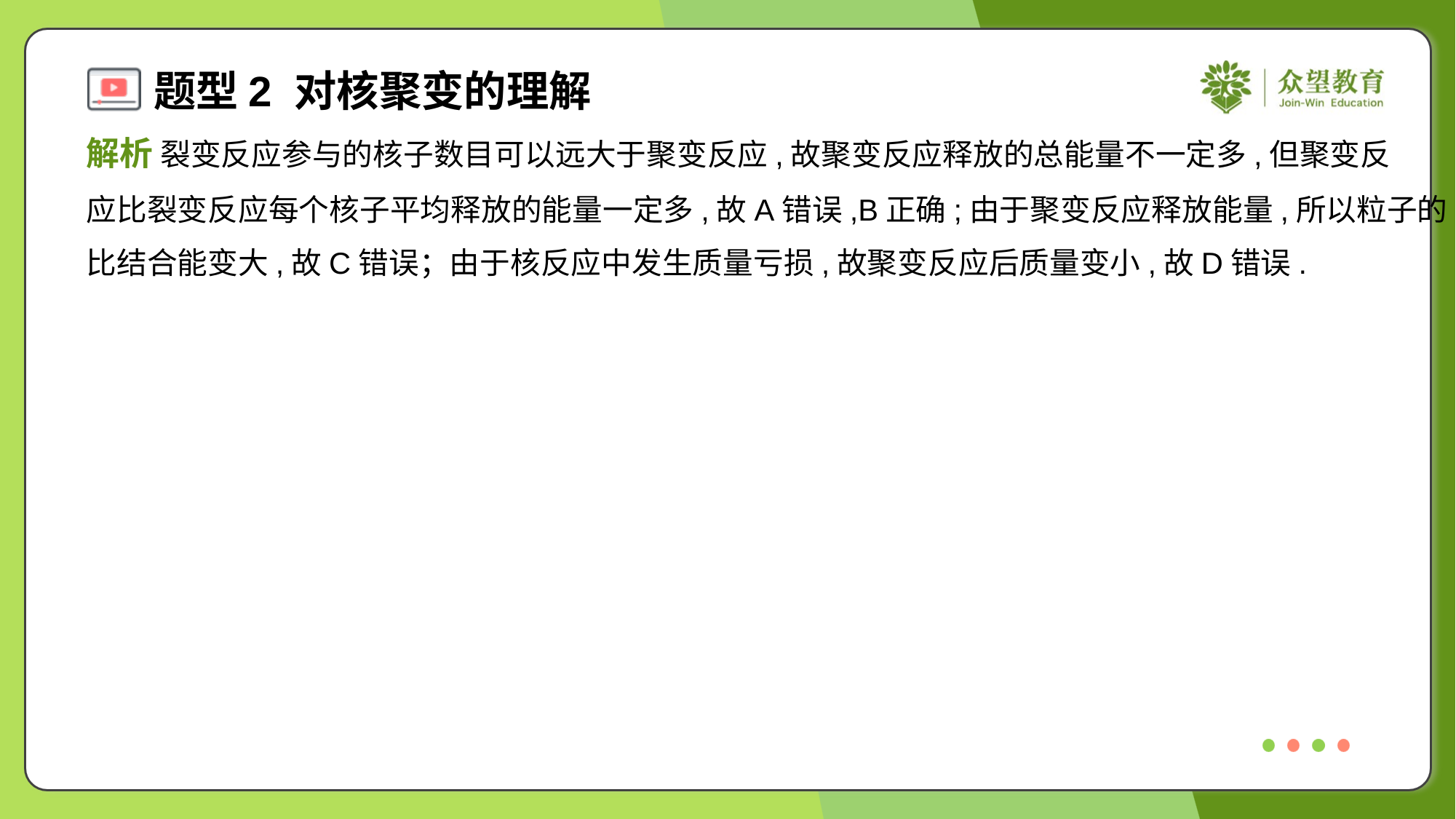

解析 裂变反应参与的核子数目可以远大于聚变反应,故聚变反应释放的总能量不一定多,但聚变反
应比裂变反应每个核子平均释放的能量一定多,故A错误,B正确;由于聚变反应释放能量,所以粒子的
比结合能变大,故C错误；由于核反应中发生质量亏损,故聚变反应后质量变小,故D错误.